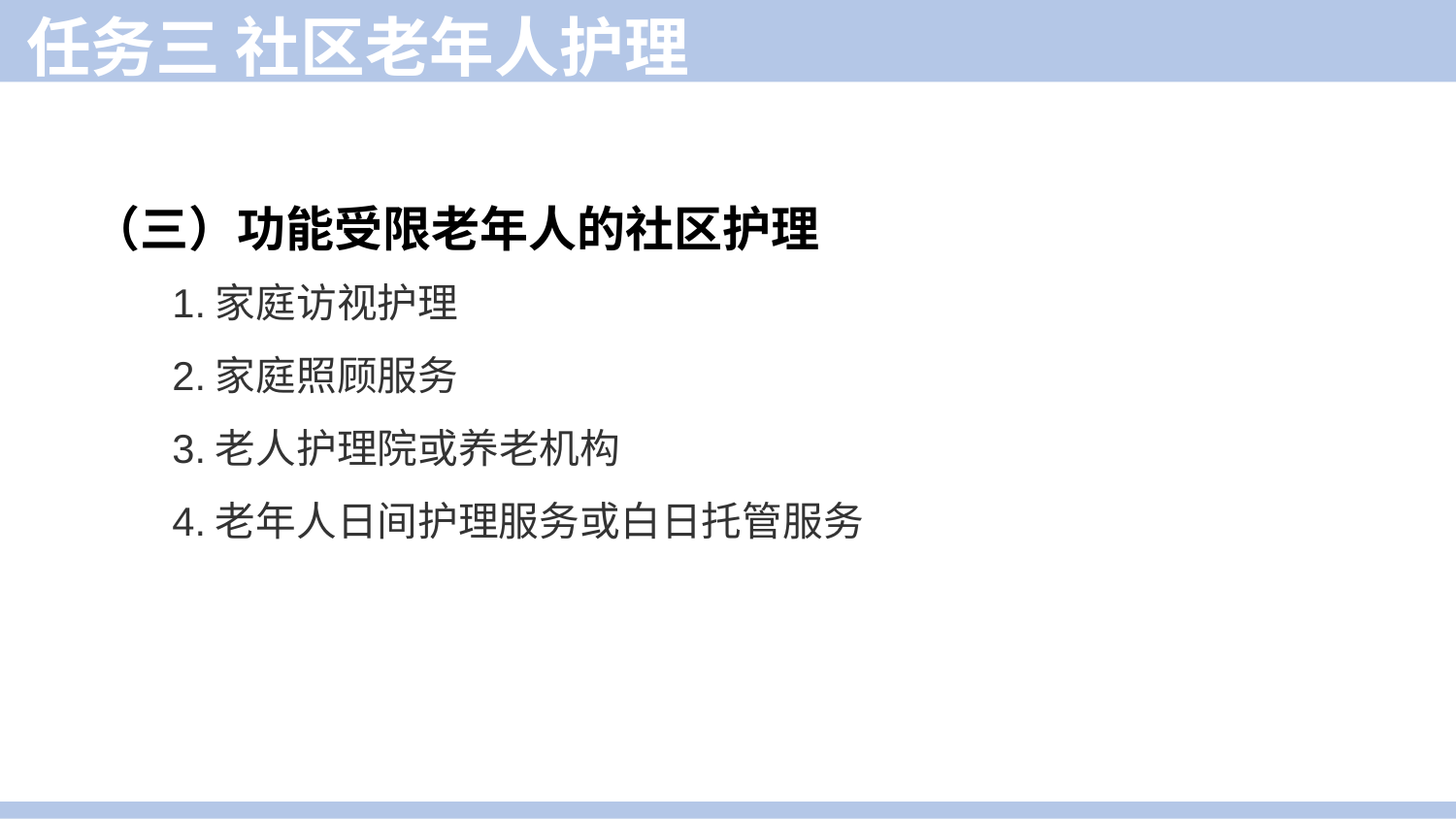

任务三 社区老年人护理
（三）功能受限老年人的社区护理
1.家庭访视护理
2.家庭照顾服务
3.老人护理院或养老机构
4.老年人日间护理服务或白日托管服务